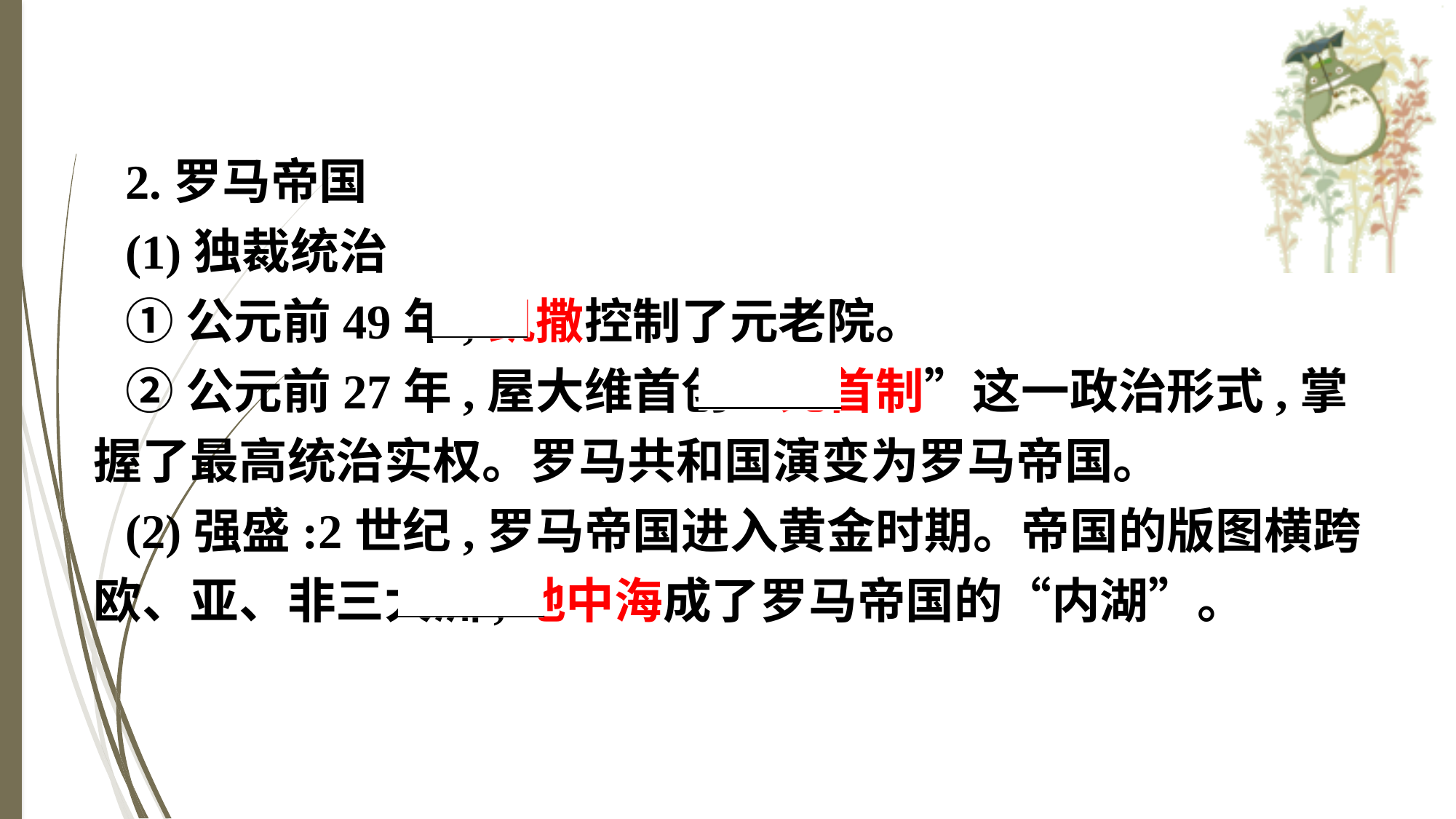

2.罗马帝国
(1)独裁统治
①公元前49年,凯撒控制了元老院。
②公元前27年,屋大维首创“元首制”这一政治形式,掌握了最高统治实权。罗马共和国演变为罗马帝国。
(2)强盛:2世纪,罗马帝国进入黄金时期。帝国的版图横跨欧、亚、非三大洲,地中海成了罗马帝国的“内湖”。